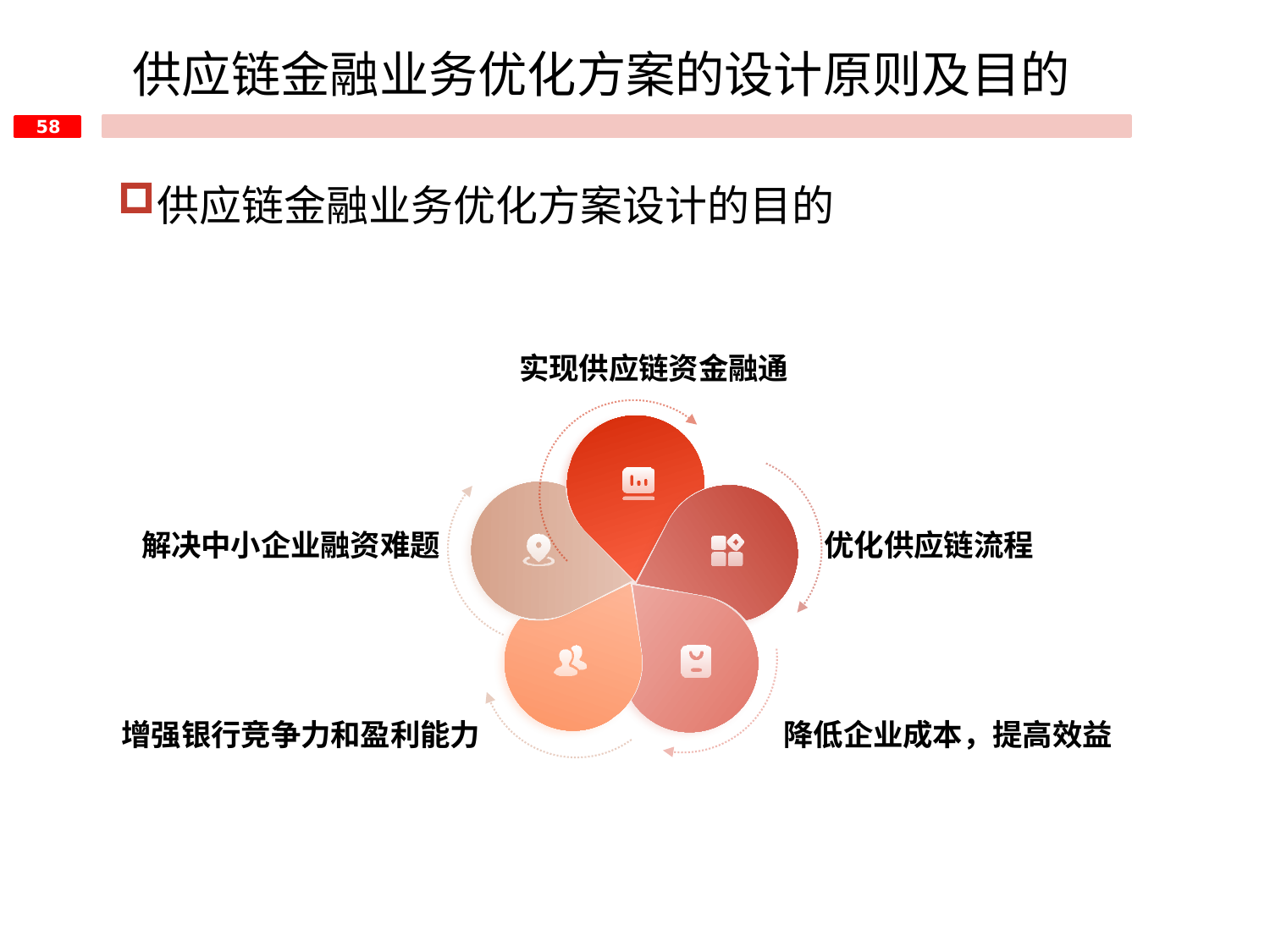

供应链金融业务优化方案的设计原则及目的
58
供应链金融业务优化方案设计的目的
实现供应链资金融通

解决中小企业融资难题
优化供应链流程

增强银行竞争力和盈利能力
降低企业成本，提高效益